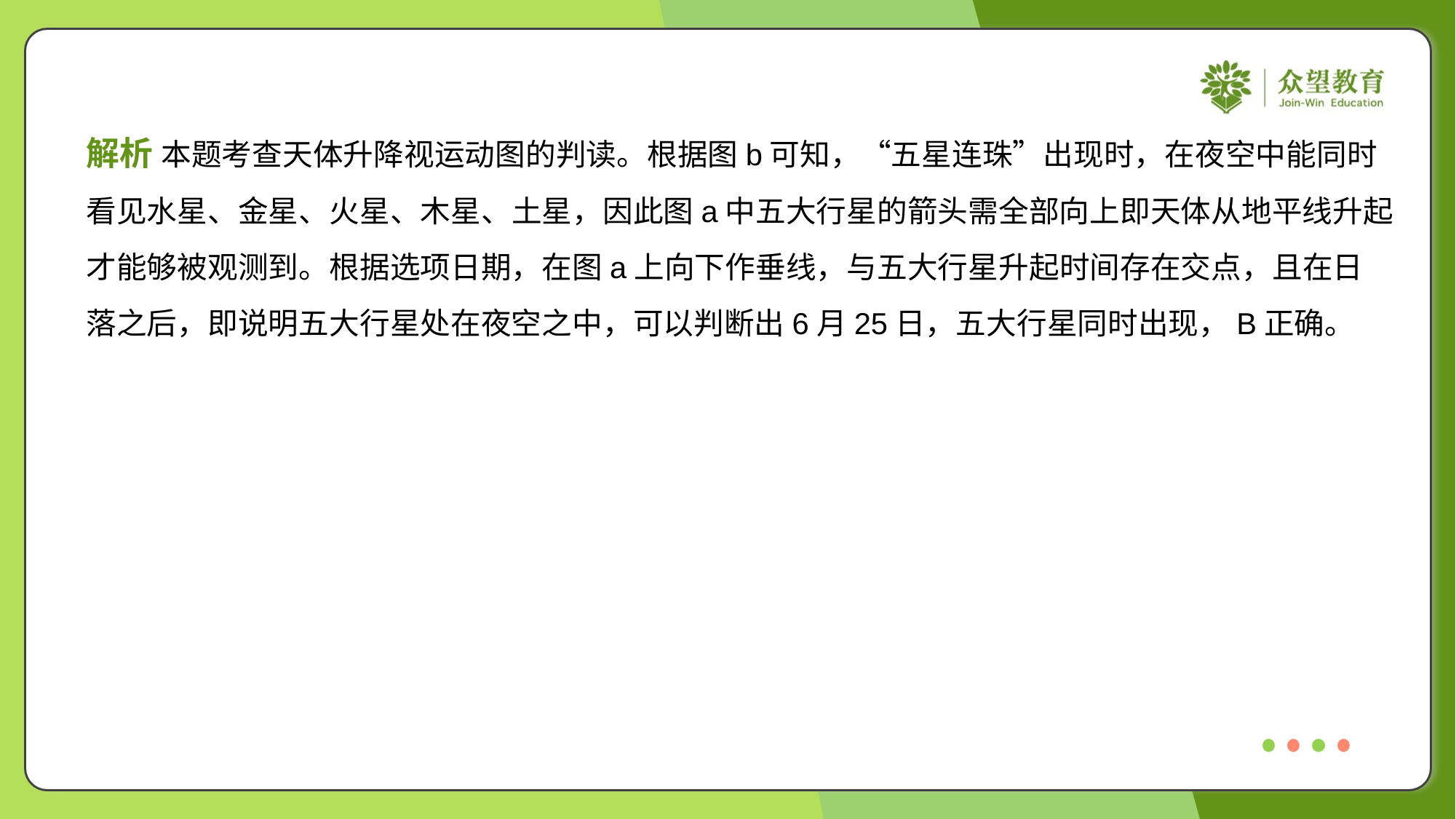

解析 本题考查天体升降视运动图的判读。根据图b可知，“五星连珠”出现时，在夜空中能同时
看见水星、金星、火星、木星、土星，因此图a中五大行星的箭头需全部向上即天体从地平线升起
才能够被观测到。根据选项日期，在图a上向下作垂线，与五大行星升起时间存在交点，且在日
落之后，即说明五大行星处在夜空之中，可以判断出6月25日，五大行星同时出现，B正确。